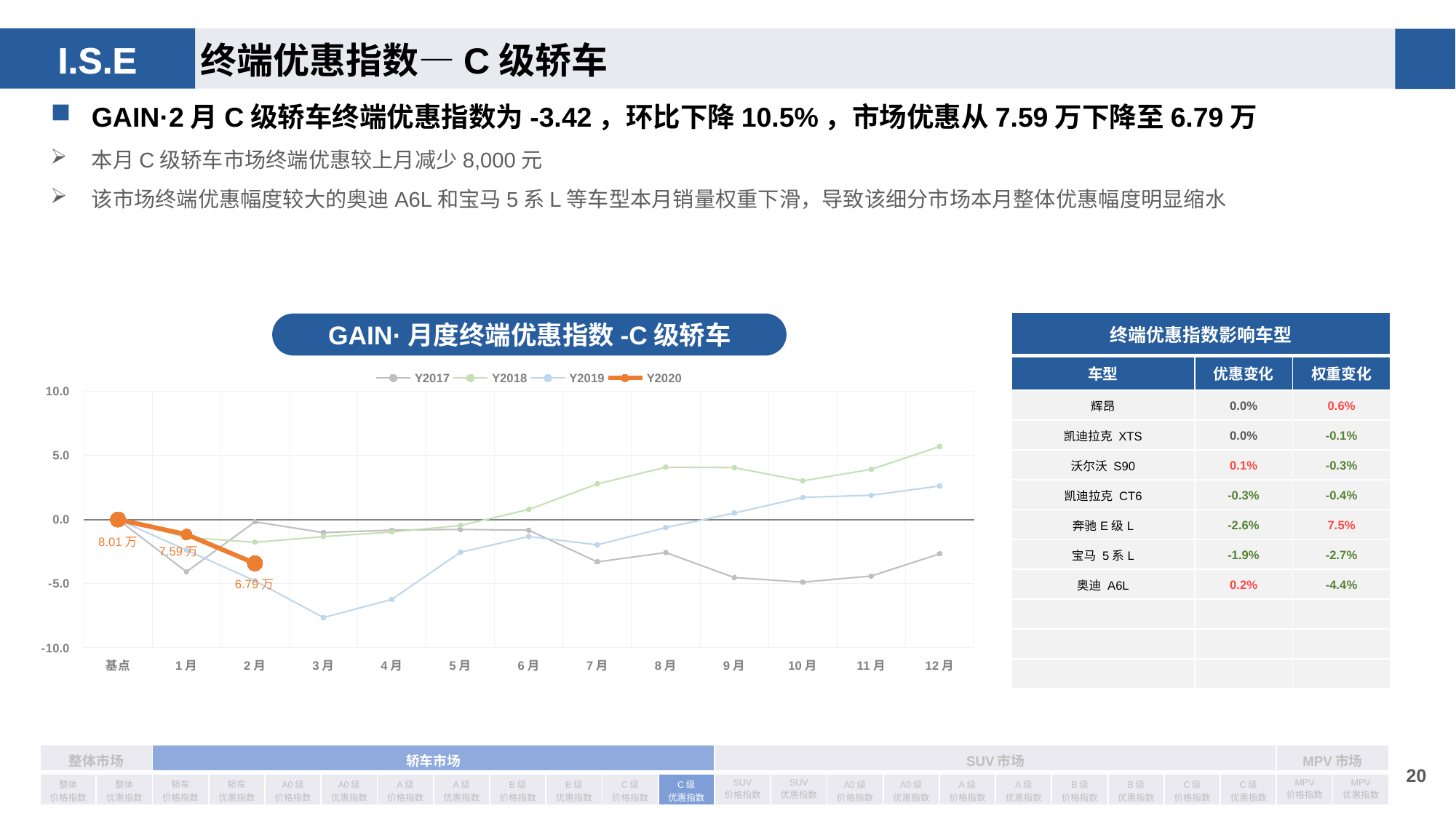

终端优惠指数—C级轿车
GAIN·2月C级轿车终端优惠指数为-3.42，环比下降10.5%，市场优惠从7.59万下降至6.79万
本月C级轿车市场终端优惠较上月减少8,000元
该市场终端优惠幅度较大的奥迪A6L和宝马5系L等车型本月销量权重下滑，导致该细分市场本月整体优惠幅度明显缩水
| 终端优惠指数影响车型 |  |  |
| --- | --- | --- |
| 车型 | 优惠变化 | 权重变化 |
| 辉昂 | 0.0% | 0.6% |
| 凯迪拉克 XTS | 0.0% | -0.1% |
| 沃尔沃 S90 | 0.1% | -0.3% |
| 凯迪拉克 CT6 | -0.3% | -0.4% |
| 奔驰E级L | -2.6% | 7.5% |
| 宝马 5系L | -1.9% | -2.7% |
| 奥迪 A6L | 0.2% | -4.4% |
|  |  |  |
|  |  |  |
|  |  |  |
GAIN·月度终端优惠指数-C级轿车

### Chart

| Category | Y2017 | Y2018 | Y2019 | Y2020 |
|---|---|---|---|---|
| 基点 | 0.0 | 0.0 | 0.0 | 0.0 |
| 1月 | -4.08 | -1.4 | -2.4 | -1.17 |
| 2月 | -0.18 | -1.78 | -4.78 | -3.42 |
| 3月 | -1.03 | -1.34 | -7.65 | None |
| 4月 | -0.83 | -0.98 | -6.23 | None |
| 5月 | -0.78 | -0.47 | -2.56 | None |
| 6月 | -0.84 | 0.78 | -1.33 | None |
| 7月 | -3.31 | 2.77 | -1.98 | None |
| 8月 | -2.58 | 4.07 | -0.63 | None |
| 9月 | -4.53 | 4.04 | 0.5 | None |
| 10月 | -4.89 | 3.01 | 1.72 | None |
| 11月 | -4.41 | 3.91 | 1.89 | None |
| 12月 | -2.68 | 5.69 | 2.61 | None |
| 整体市场 |  | 轿车市场 |  |  |  |  |  |  |  |  |  | SUV市场 |  |  |  |  |  |  |  |  |  | MPV市场 |  |
| --- | --- | --- | --- | --- | --- | --- | --- | --- | --- | --- | --- | --- | --- | --- | --- | --- | --- | --- | --- | --- | --- | --- | --- |
| 整体 价格指数 | 整体 优惠指数 | 轿车 价格指数 | 轿车 优惠指数 | A0级 价格指数 | A0级 优惠指数 | A级 价格指数 | A级 优惠指数 | B级 价格指数 | B级 优惠指数 | C级 价格指数 | C级 优惠指数 | SUV 价格指数 | SUV 优惠指数 | A0级 价格指数 | A0级 优惠指数 | A级 价格指数 | A级 优惠指数 | B级 价格指数 | B级 优惠指数 | C级 价格指数 | C级 优惠指数 | MPV 价格指数 | MPV 优惠指数 |
20